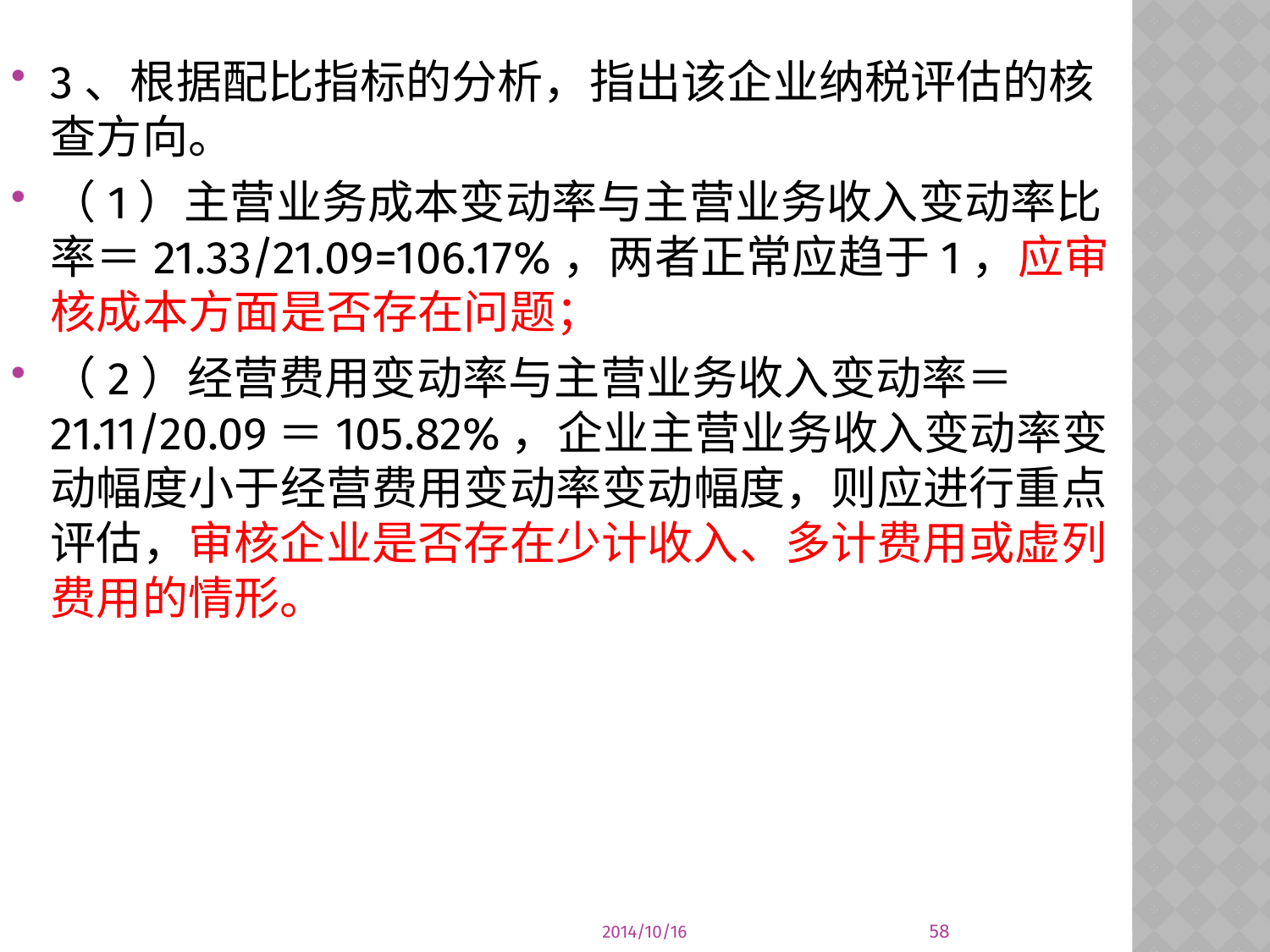

3、根据配比指标的分析，指出该企业纳税评估的核查方向。
（1）主营业务成本变动率与主营业务收入变动率比率＝21.33/21.09=106.17%，两者正常应趋于1，应审核成本方面是否存在问题；
（2）经营费用变动率与主营业务收入变动率＝21.11/20.09＝105.82%，企业主营业务收入变动率变动幅度小于经营费用变动率变动幅度，则应进行重点评估，审核企业是否存在少计收入、多计费用或虚列费用的情形。

58
2014/10/16